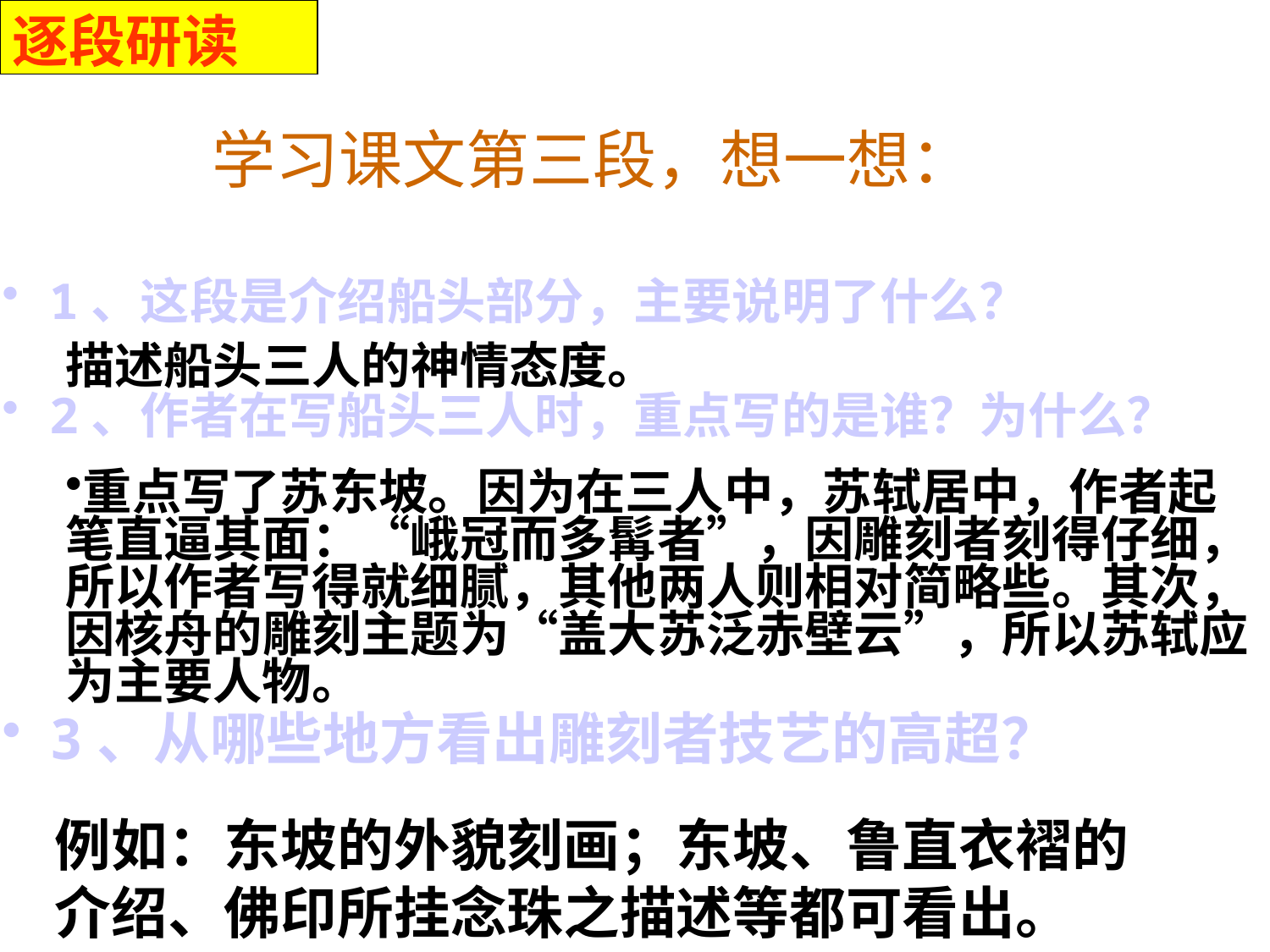

逐段研读
# 学习课文第三段，想一想：
1、这段是介绍船头部分，主要说明了什么？

2、作者在写船头三人时，重点写的是谁？为什么？

3、从哪些地方看出雕刻者技艺的高超？

描述船头三人的神情态度。
重点写了苏东坡。因为在三人中，苏轼居中，作者起笔直逼其面：“峨冠而多髯者”，因雕刻者刻得仔细，所以作者写得就细腻，其他两人则相对简略些。其次，因核舟的雕刻主题为“盖大苏泛赤壁云”，所以苏轼应为主要人物。

例如：东坡的外貌刻画；东坡、鲁直衣褶的介绍、佛印所挂念珠之描述等都可看出。